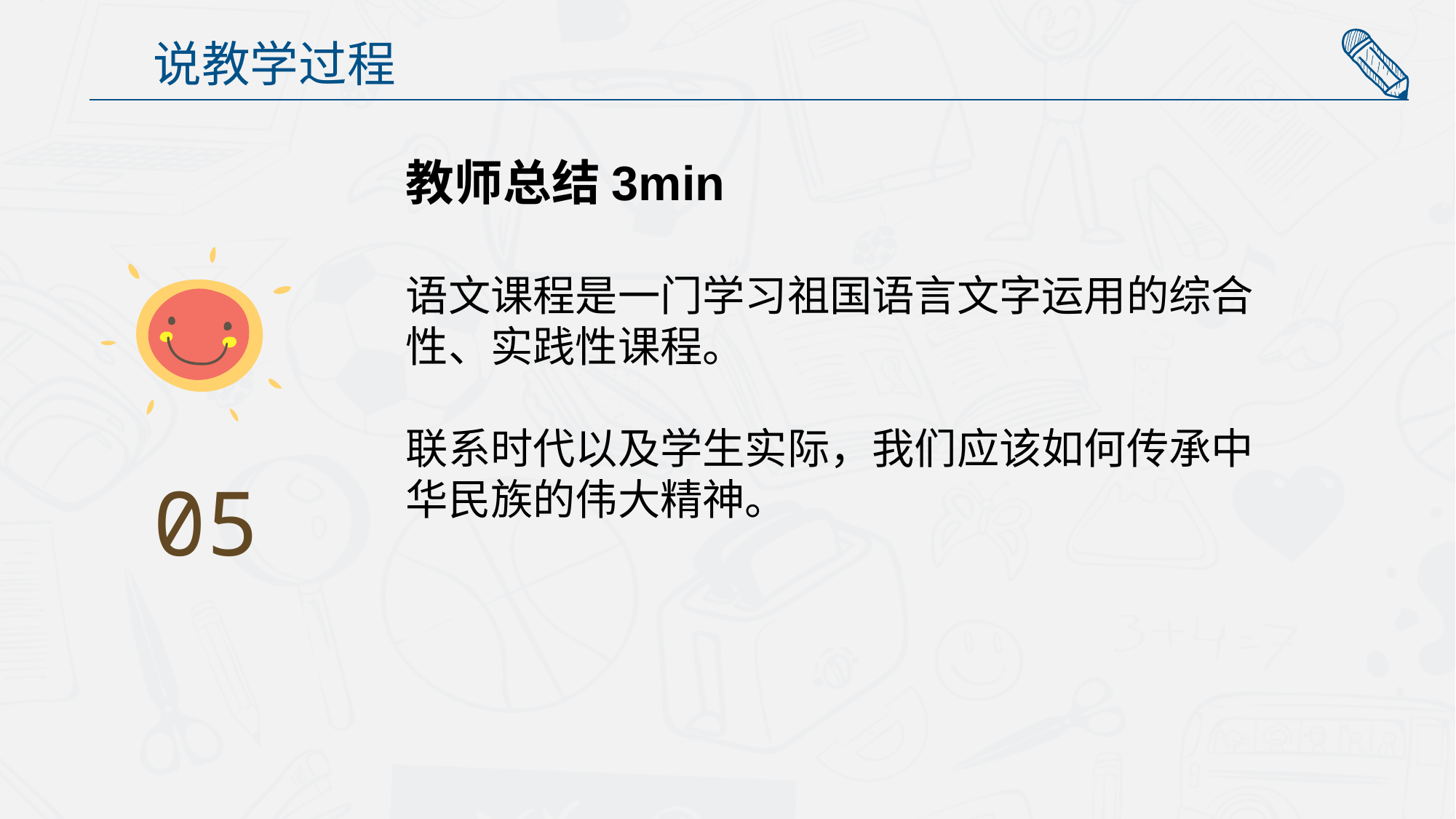

说教学过程
教师总结3min

语文课程是一门学习祖国语言文字运用的综合性、实践性课程。

联系时代以及学生实际，我们应该如何传承中华民族的伟大精神。

05